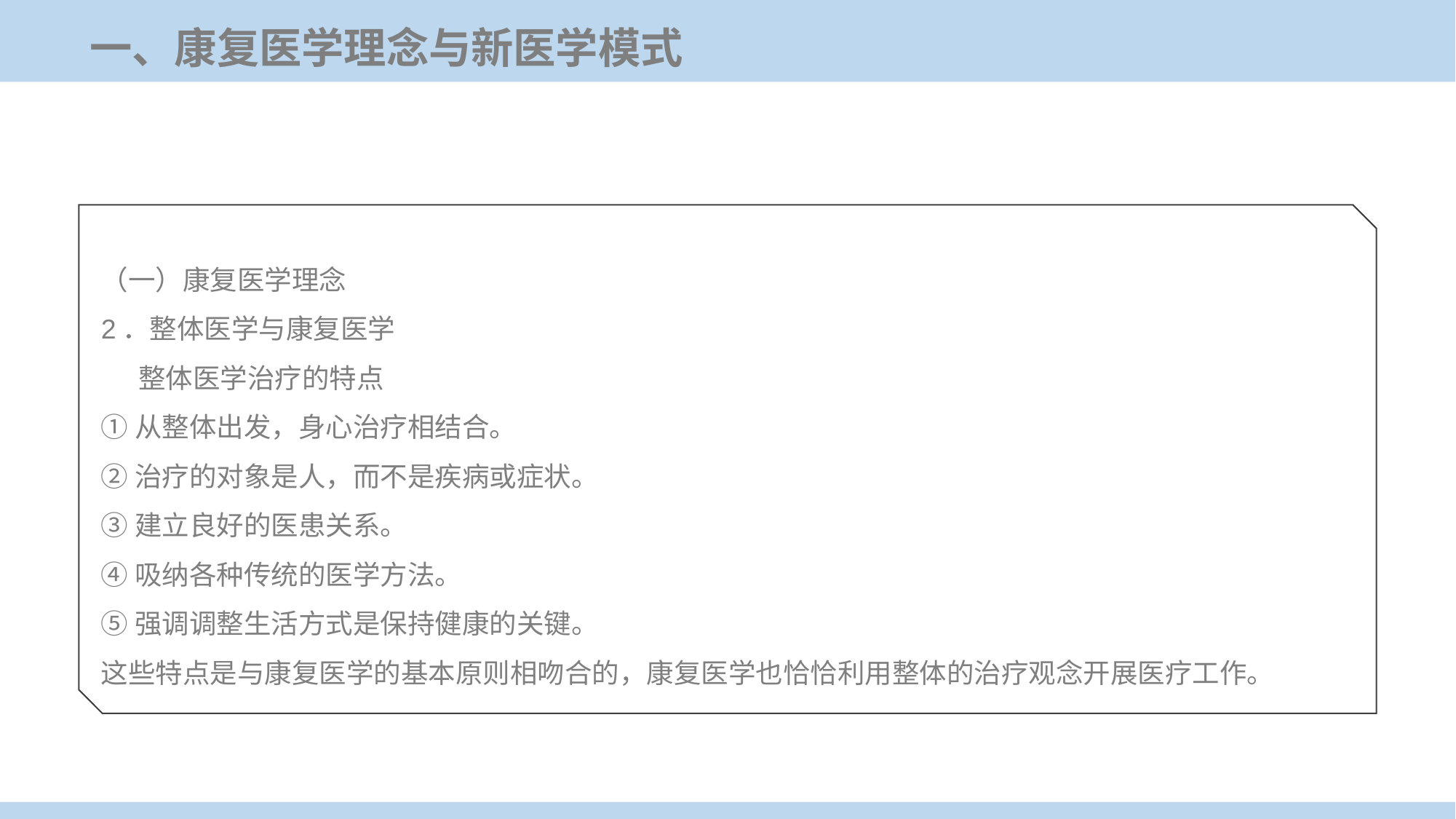

一、康复医学理念与新医学模式

（一）康复医学理念
2．整体医学与康复医学
     整体医学治疗的特点
①从整体出发，身心治疗相结合。
②治疗的对象是人，而不是疾病或症状。
③建立良好的医患关系。
④吸纳各种传统的医学方法。
⑤强调调整生活方式是保持健康的关键。
这些特点是与康复医学的基本原则相吻合的，康复医学也恰恰利用整体的治疗观念开展医疗工作。